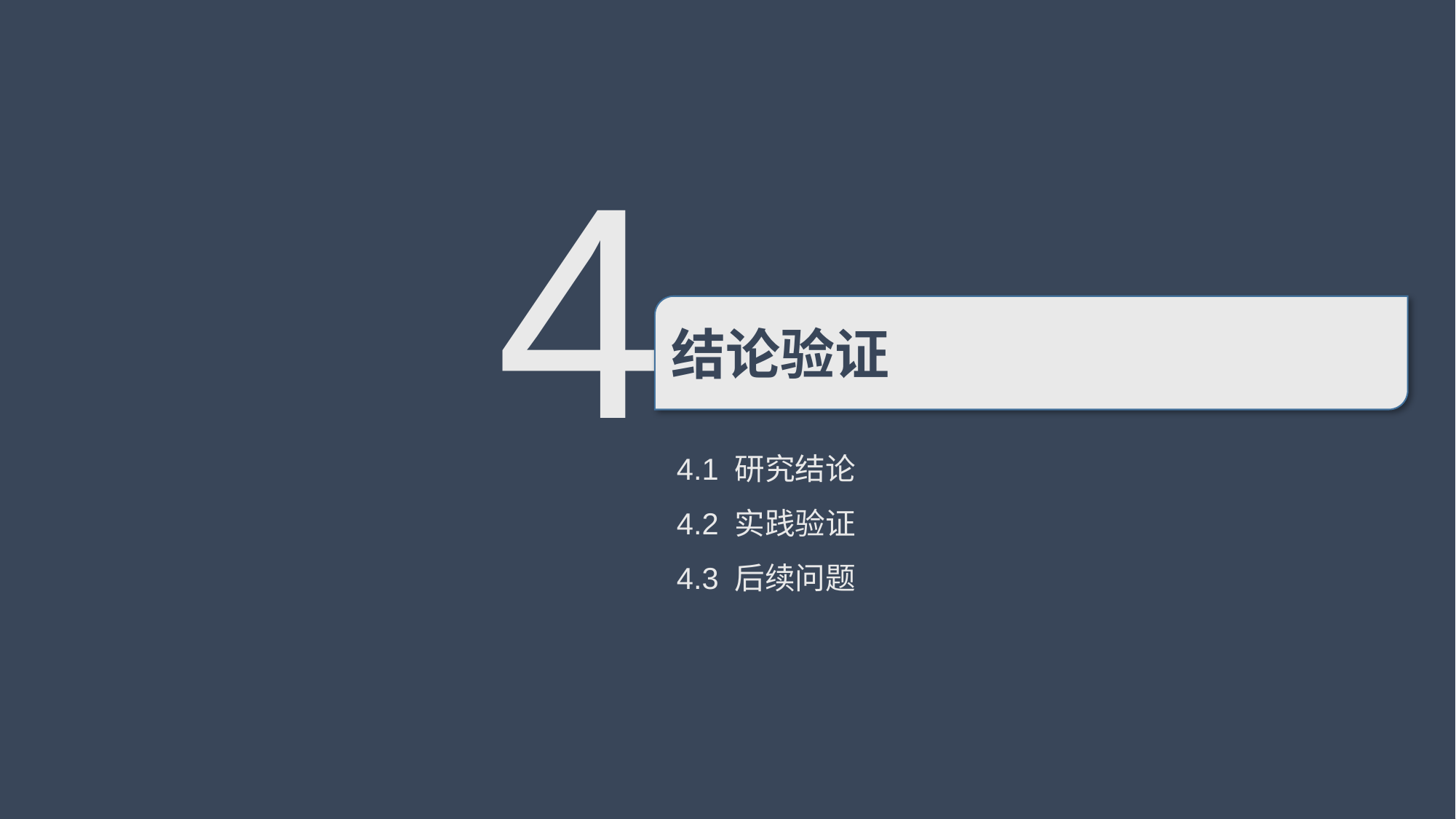

4
结论验证
4.1 研究结论
4.2 实践验证
4.3 后续问题